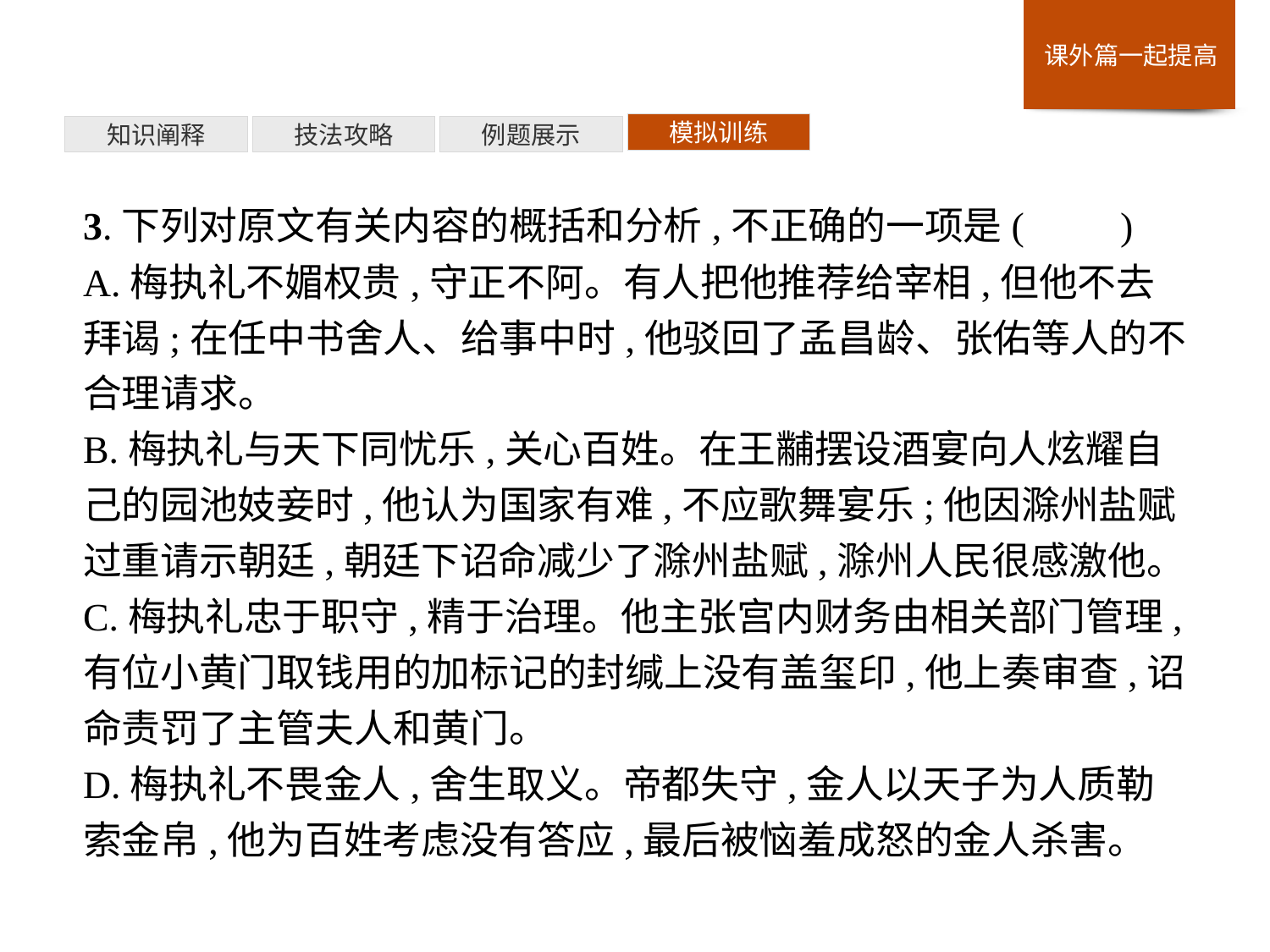

模拟训练
例题展示
技法攻略
知识阐释
3.下列对原文有关内容的概括和分析,不正确的一项是(　　)
A.梅执礼不媚权贵,守正不阿。有人把他推荐给宰相,但他不去拜谒;在任中书舍人、给事中时,他驳回了孟昌龄、张佑等人的不合理请求。
B.梅执礼与天下同忧乐,关心百姓。在王黼摆设酒宴向人炫耀自己的园池妓妾时,他认为国家有难,不应歌舞宴乐;他因滁州盐赋过重请示朝廷,朝廷下诏命减少了滁州盐赋,滁州人民很感激他。
C.梅执礼忠于职守,精于治理。他主张宫内财务由相关部门管理,有位小黄门取钱用的加标记的封缄上没有盖玺印,他上奏审查,诏命责罚了主管夫人和黄门。
D.梅执礼不畏金人,舍生取义。帝都失守,金人以天子为人质勒索金帛,他为百姓考虑没有答应,最后被恼羞成怒的金人杀害。